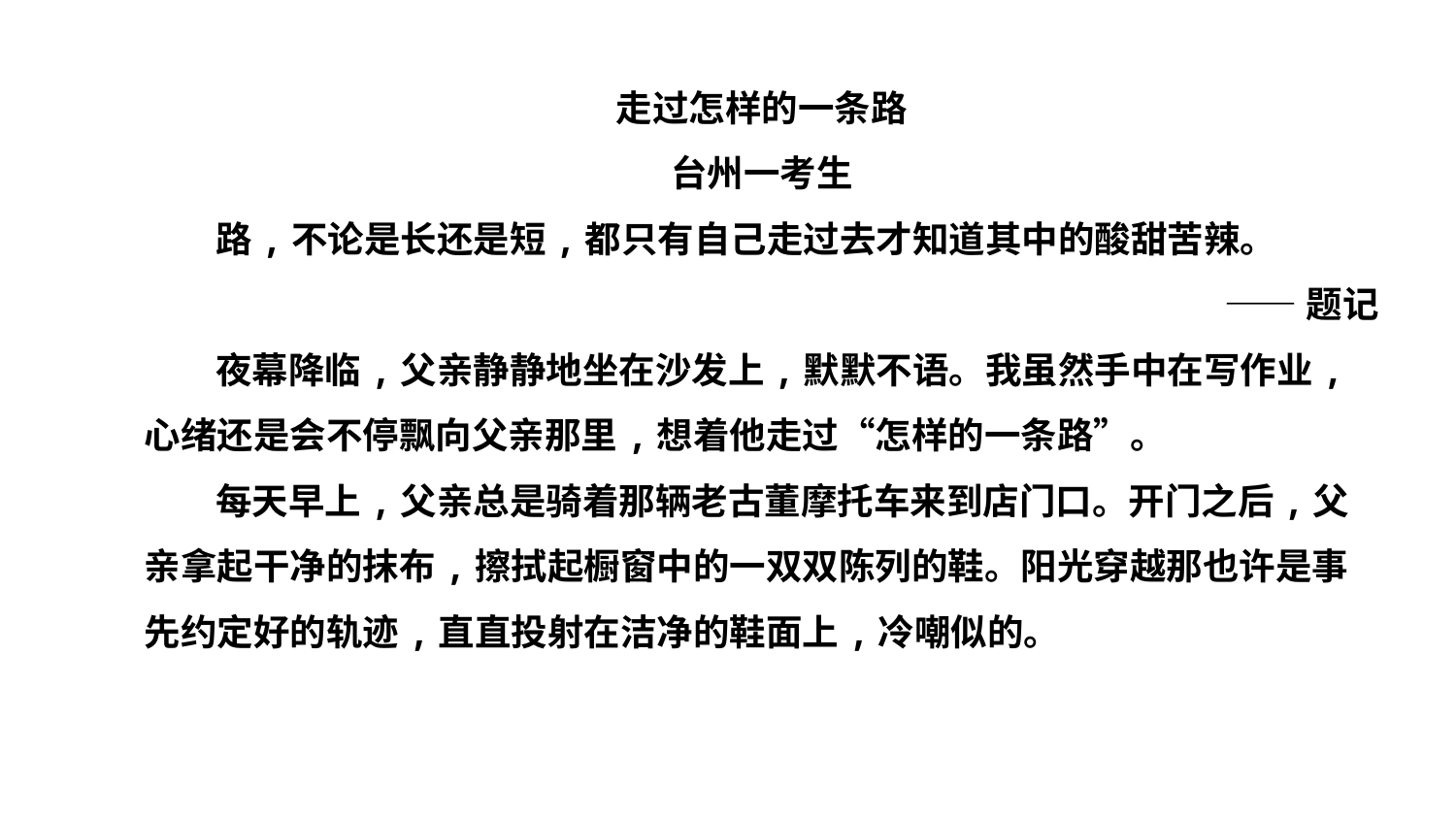

走过怎样的一条路
台州一考生
路,不论是长还是短,都只有自己走过去才知道其中的酸甜苦辣。
——题记
夜幕降临,父亲静静地坐在沙发上,默默不语。我虽然手中在写作业,心绪还是会不停飘向父亲那里,想着他走过“怎样的一条路”。
每天早上,父亲总是骑着那辆老古董摩托车来到店门口。开门之后,父亲拿起干净的抹布,擦拭起橱窗中的一双双陈列的鞋。阳光穿越那也许是事先约定好的轨迹,直直投射在洁净的鞋面上,冷嘲似的。